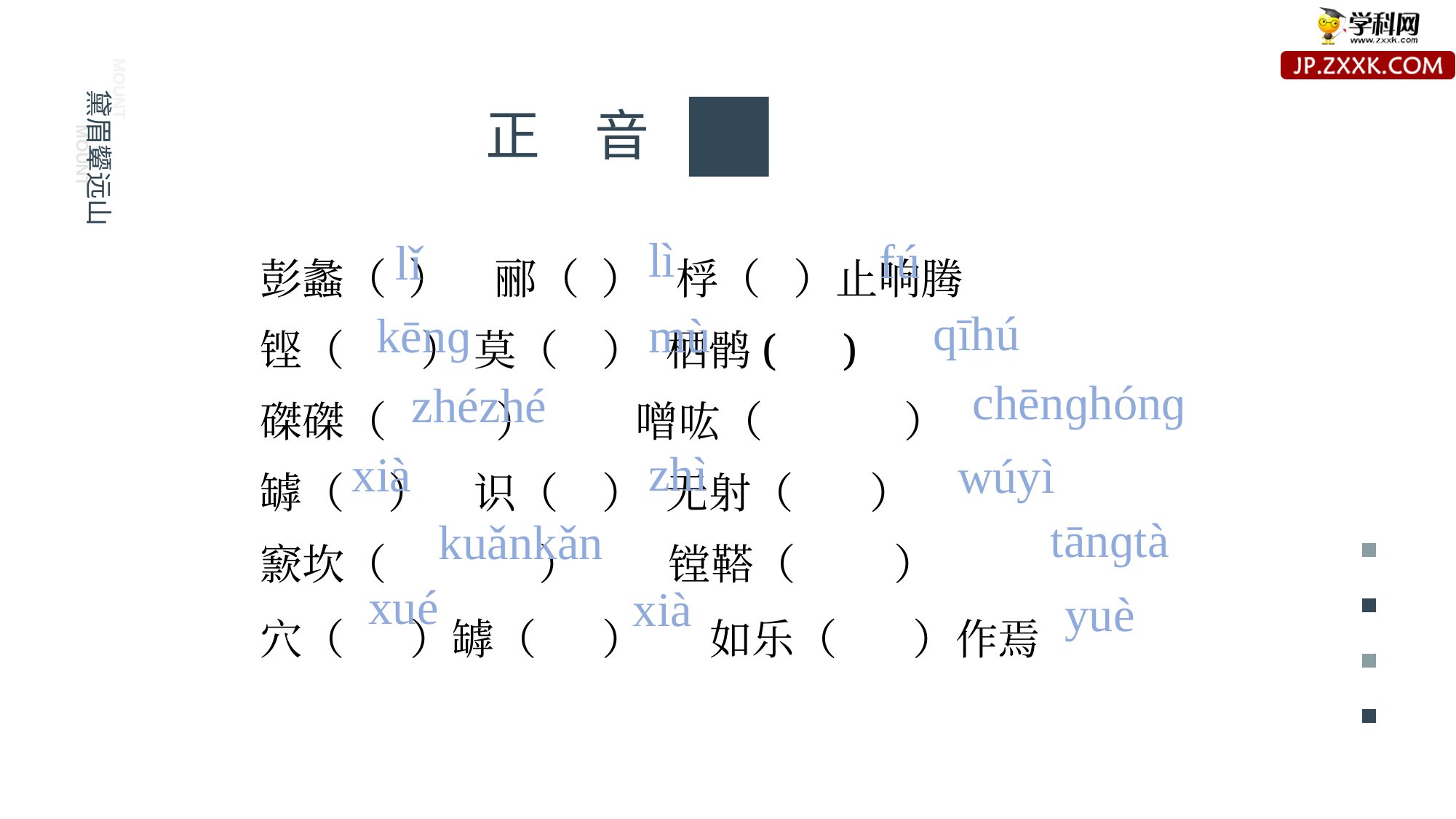

mount
mount
黛眉颦远山
正字音

彭蠡（  ）    郦（  ）   桴（   ）止响腾

铿（       ） 莫（    ）  栖鹘(      )

磔磔（          ）         噌吰（             ）

罅（    ）    识（    ）  无射（       ）

窾坎（              ）        镗鞳（         ）
穴（      ）罅（      ）      如乐（       ）作焉

e7d195523061f1c0092ce48a5fc95870a0687ac45bc8b2caB227BFDC40F9DB2B7A559DE97B8BDC6E716585DDCE188C7BF488BAA08C98985C74A3E1B5E305210FABE6A8AE2A6A8AB67019A6860E9B7AF58A2B57A1C6B8F2C85CB0EAED40C4F82894BC2D39F64AE6627D776777574710C96A2982A5D0BB6553398D7E5F4D6303B11156A917EB4EF75F035612C03AD96E20
lì
fú
lǐ

qīhú
kēnɡ
mù
chēnɡhónɡ
zhézhé
zhì
xià
wúyì
tānɡtà
kuǎnkǎn

xué
xià
yuè